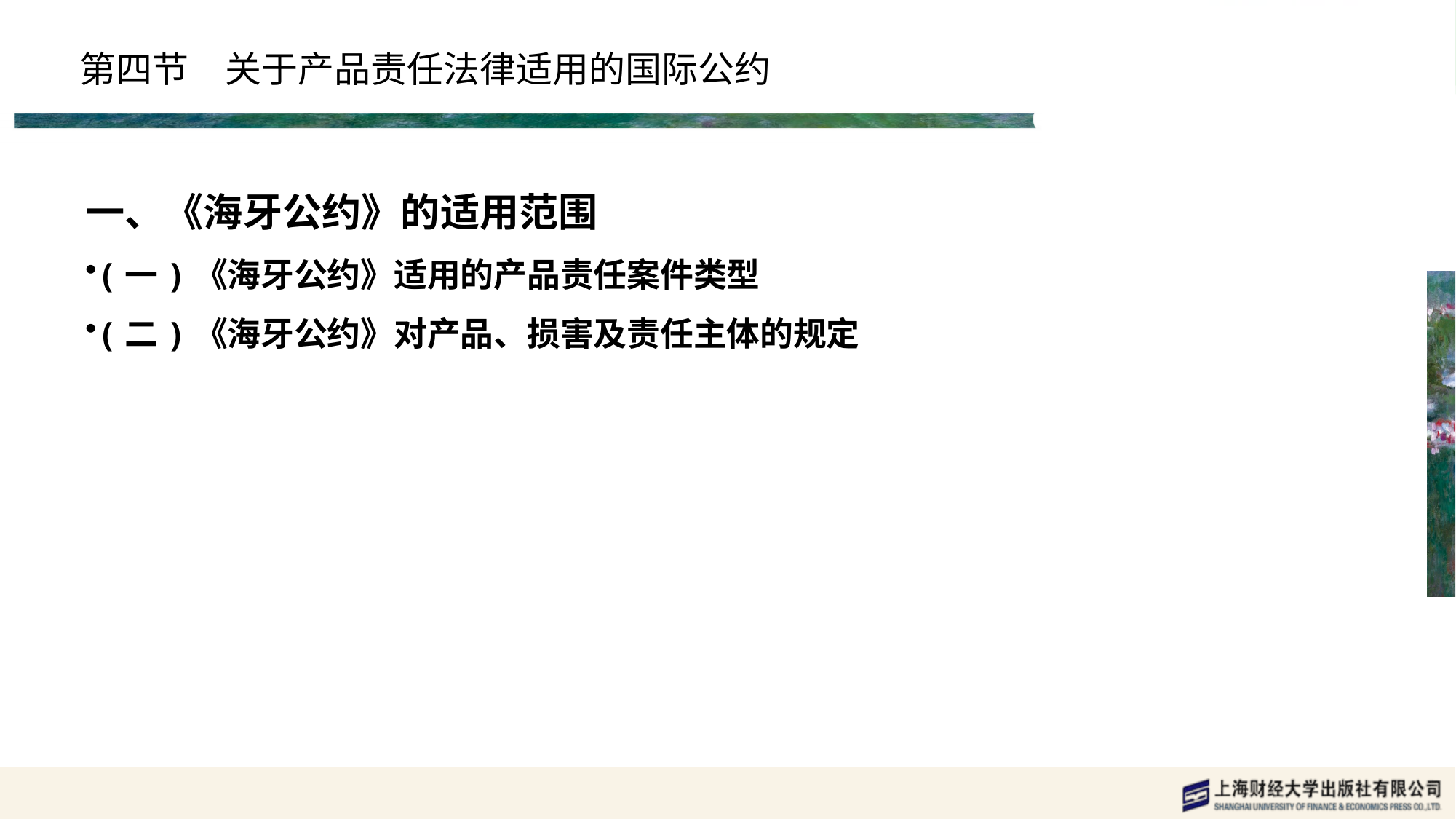

# 第四节　关于产品责任法律适用的国际公约
一、《海牙公约》的适用范围
(一)《海牙公约》适用的产品责任案件类型
(二)《海牙公约》对产品、损害及责任主体的规定